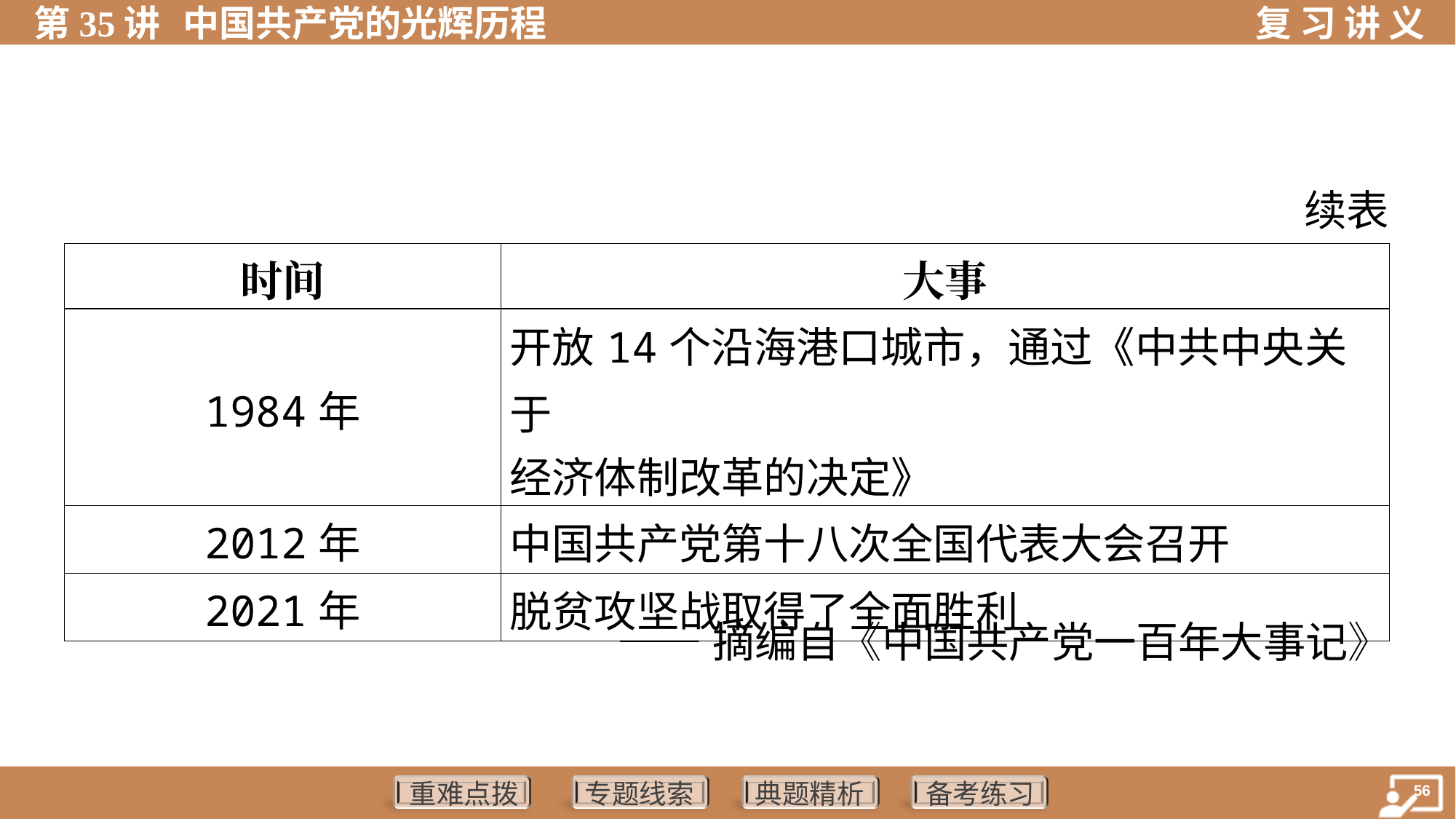

续表
| 时间 | 大事 |
| --- | --- |
| 1984年 | 开放14个沿海港口城市，通过《中共中央关于 经济体制改革的决定》 |
| 2012年 | 中国共产党第十八次全国代表大会召开 |
| 2021年 | 脱贫攻坚战取得了全面胜利 |
——摘编自《中国共产党一百年大事记》